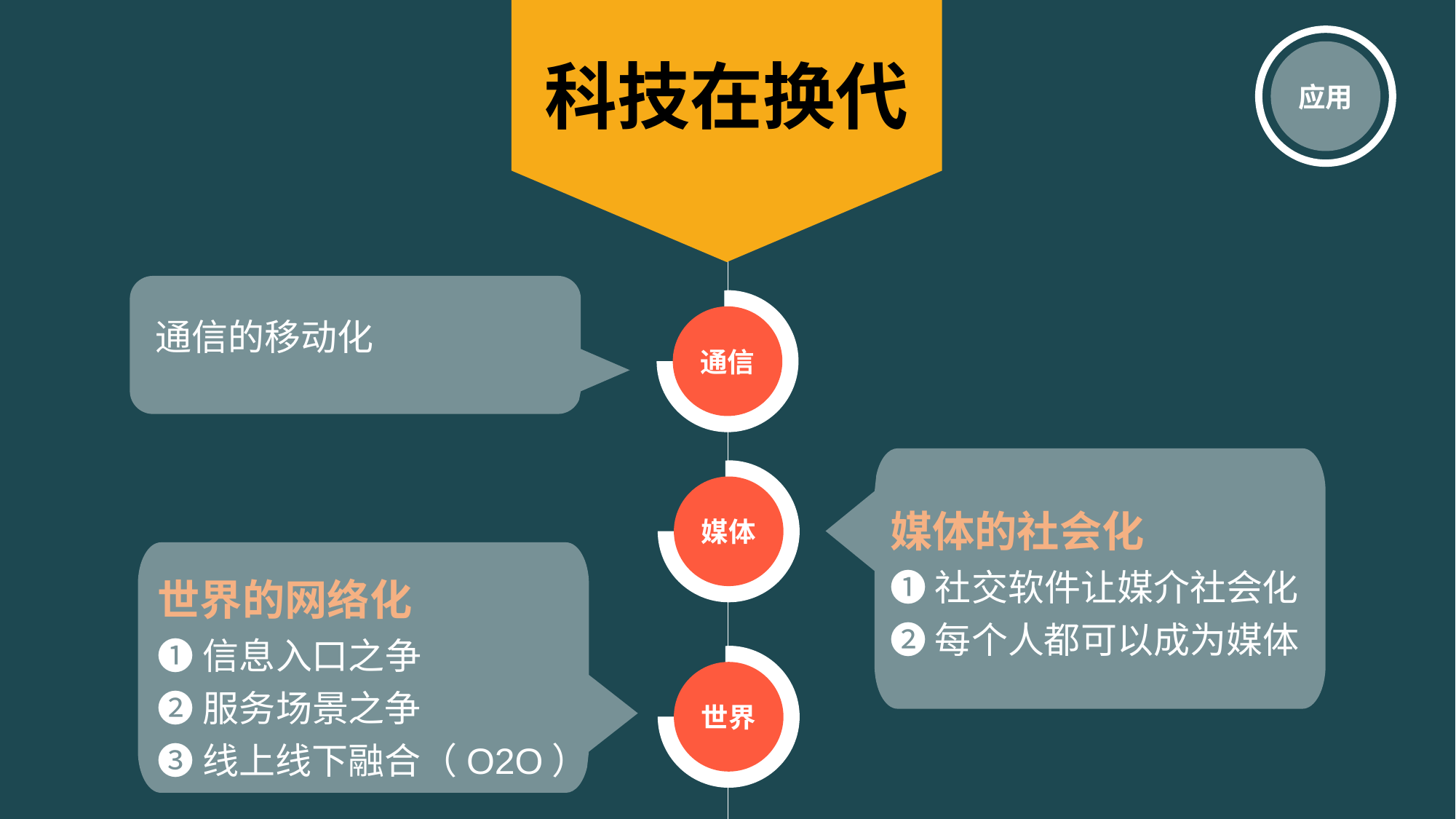

应用
科技在换代

通信
通信的移动化

媒体
媒体的社会化
❶社交软件让媒介社会化
❷每个人都可以成为媒体
世界的网络化
❶信息入口之争
❷服务场景之争
❸线上线下融合（O2O）

世界